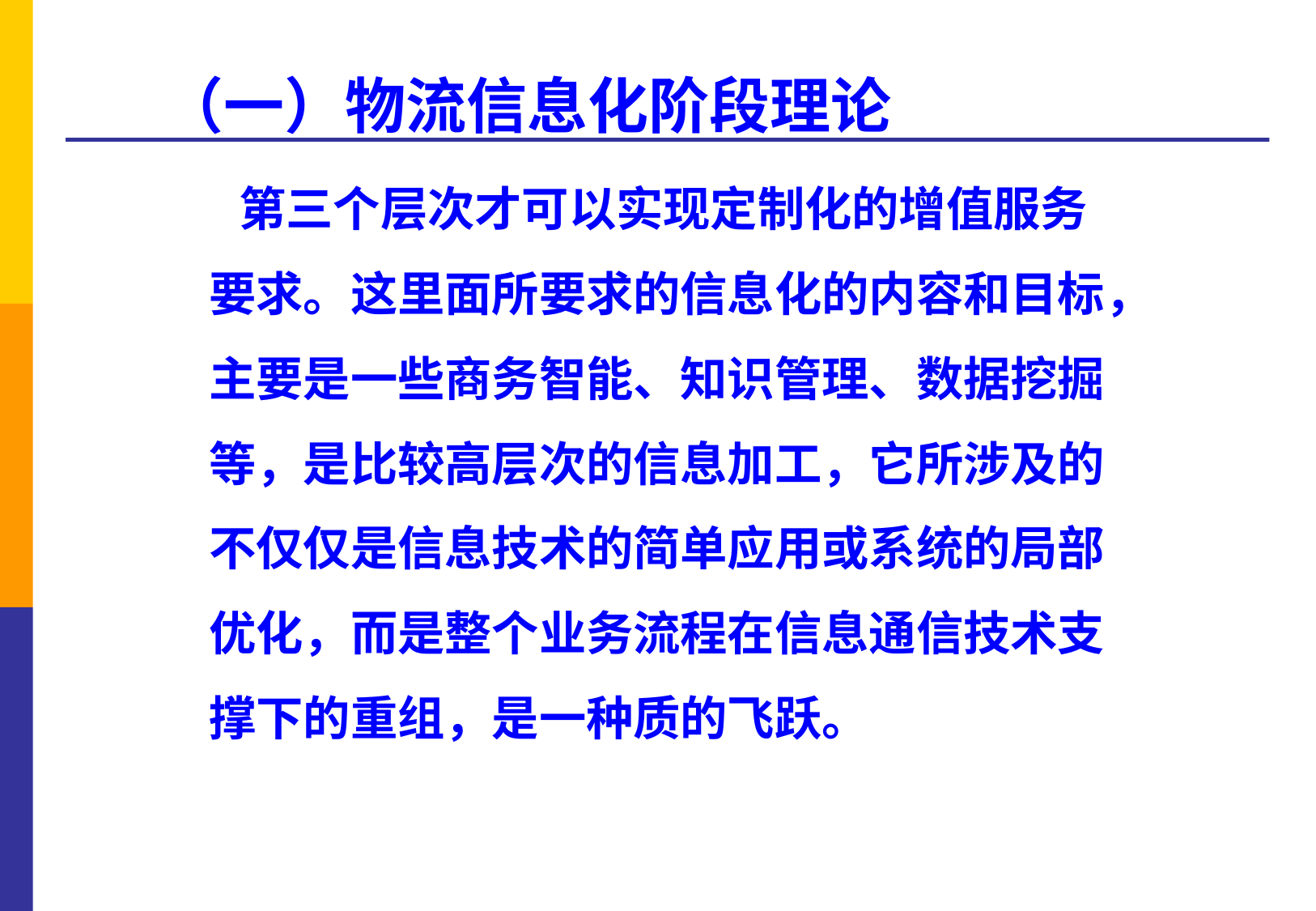

（一）物流信息化阶段理论
      第三个层次才可以实现定制化的增值服务要求。这里面所要求的信息化的内容和目标，主要是一些商务智能、知识管理、数据挖掘等，是比较高层次的信息加工，它所涉及的不仅仅是信息技术的简单应用或系统的局部优化，而是整个业务流程在信息通信技术支撑下的重组，是一种质的飞跃。